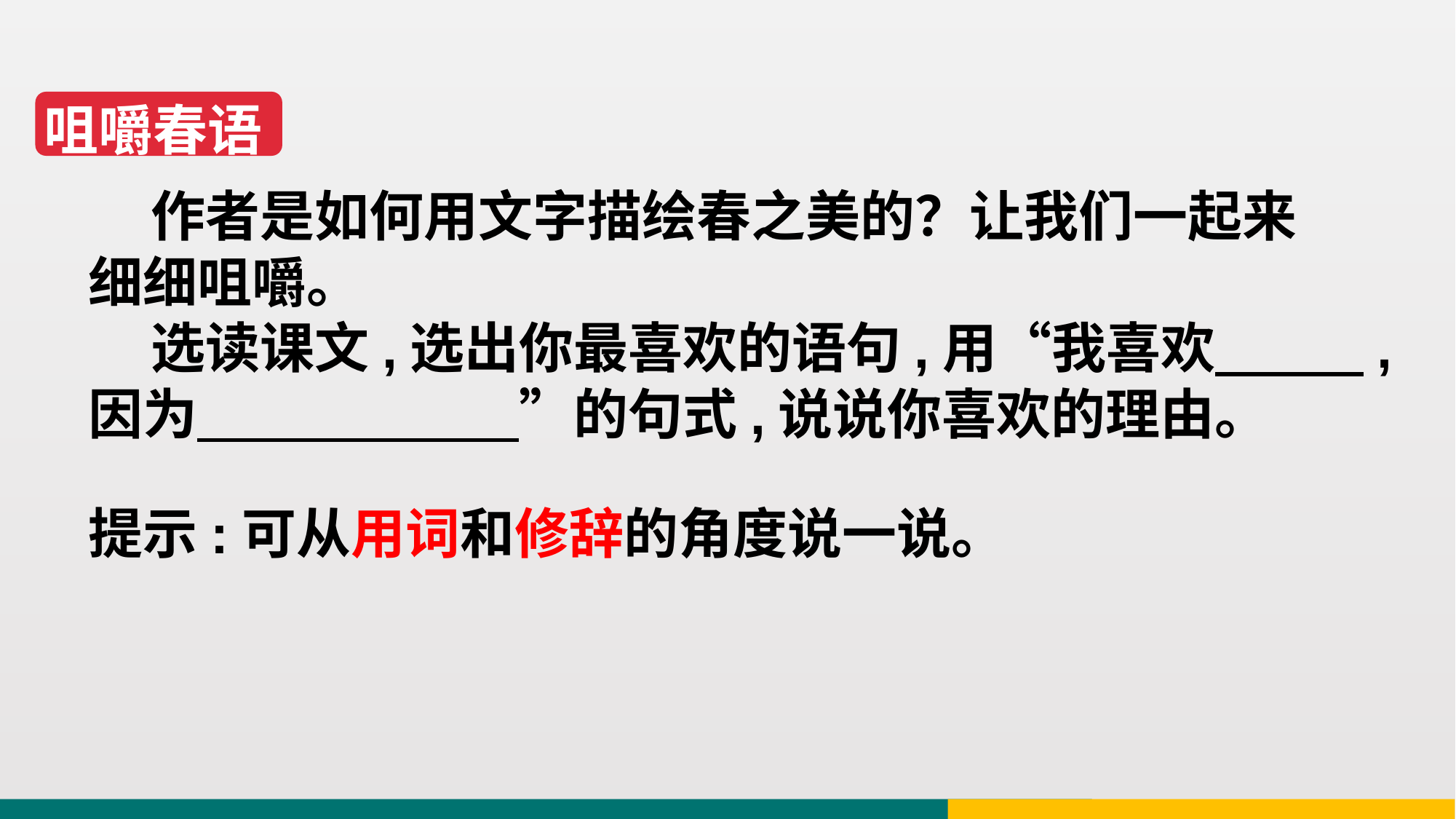

咀嚼春语
    作者是如何用文字描绘春之美的？让我们一起来
细细咀嚼。
    选读课文,选出你最喜欢的语句,用“我喜欢            ,
因为                          ”的句式,说说你喜欢的理由。
提示:可从用词和修辞的角度说一说。